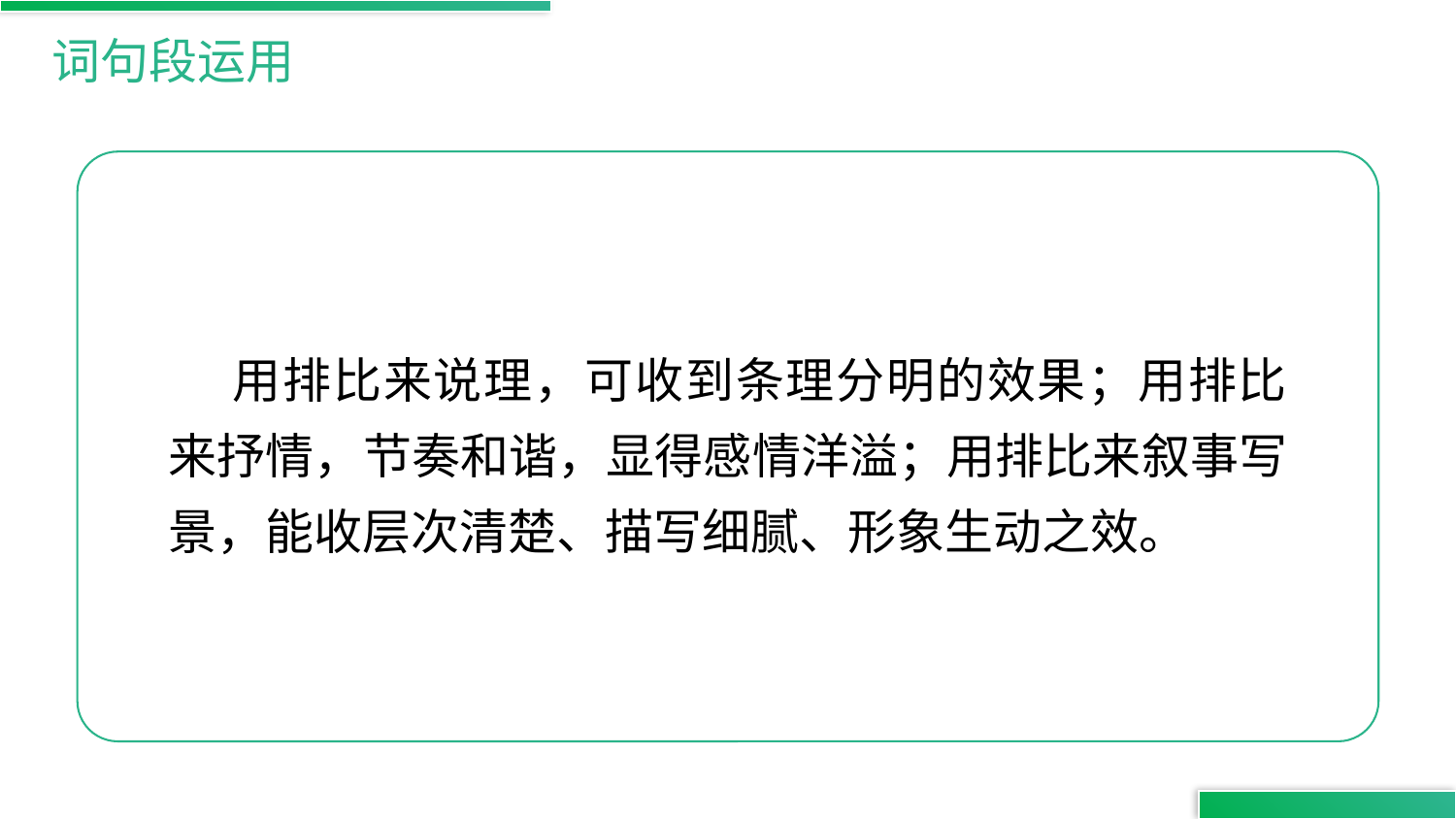

词句段运用
    用排比来说理，可收到条理分明的效果；用排比来抒情，节奏和谐，显得感情洋溢；用排比来叙事写景，能收层次清楚、描写细腻、形象生动之效。